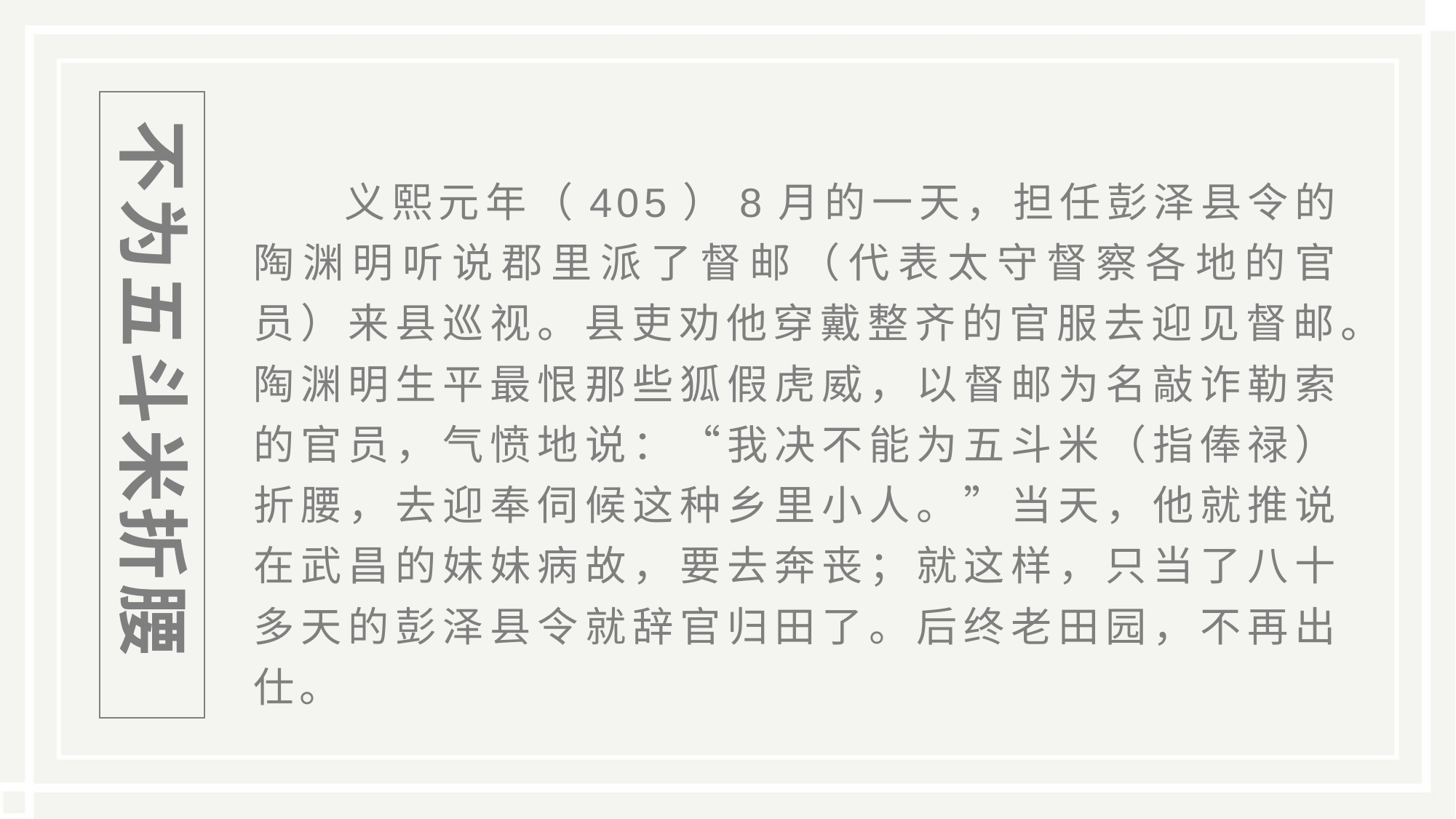

不为五斗米折腰
义熙元年（405）8月的一天，担任彭泽县令的陶渊明听说郡里派了督邮（代表太守督察各地的官员）来县巡视。县吏劝他穿戴整齐的官服去迎见督邮。陶渊明生平最恨那些狐假虎威，以督邮为名敲诈勒索的官员，气愤地说：“我决不能为五斗米（指俸禄）折腰，去迎奉伺候这种乡里小人。”当天，他就推说在武昌的妹妹病故，要去奔丧；就这样，只当了八十多天的彭泽县令就辞官归田了。后终老田园，不再出仕。